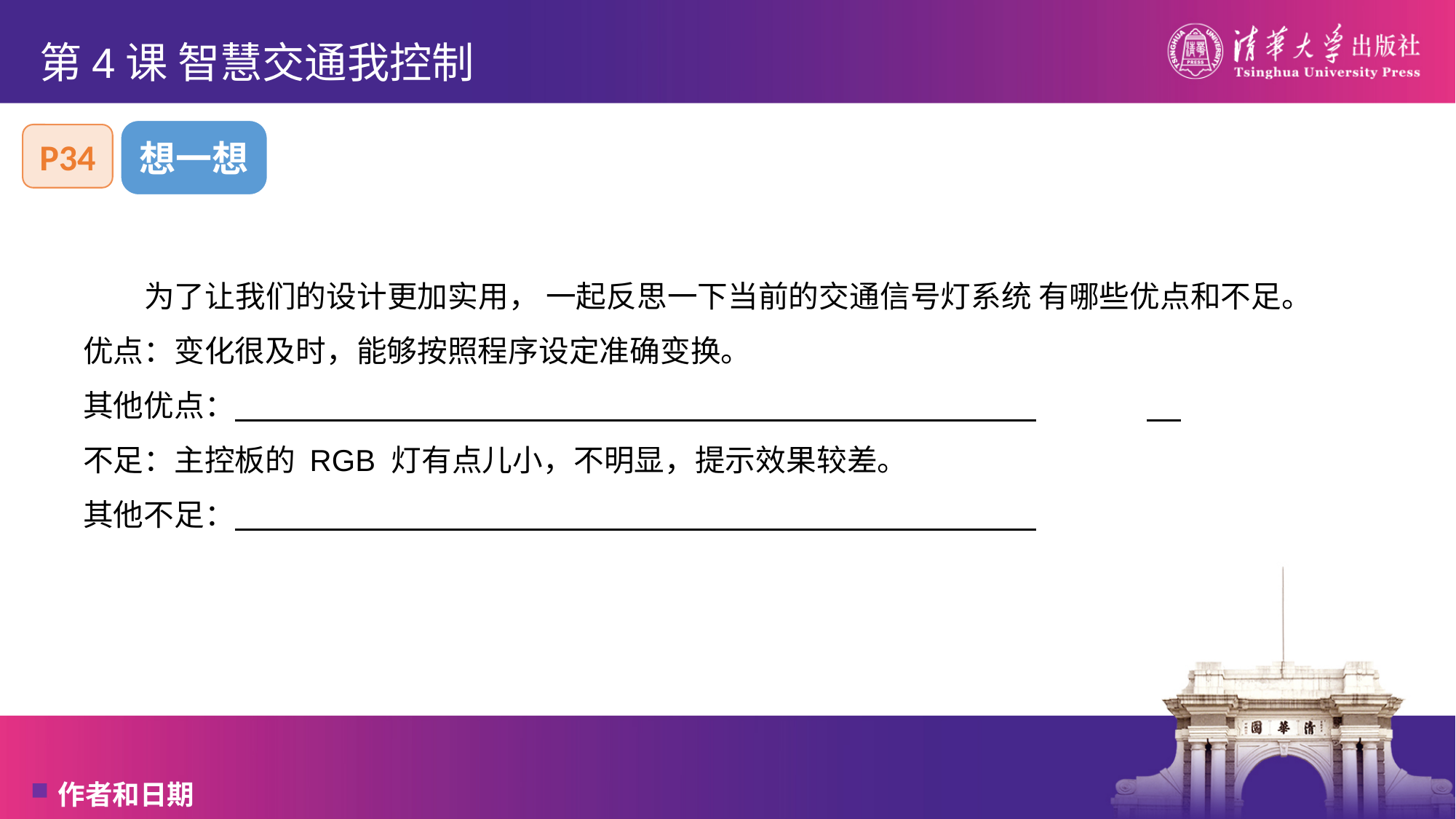

# 第4课 智慧交通我控制
想一想
P34
        为了让我们的设计更加实用， 一起反思一下当前的交通信号灯系统 有哪些优点和不足。
优点：变化很及时，能够按照程序设定准确变换。
其他优点：                                                                                                                       我
不足：主控板的 RGB 灯有点儿小，不明显，提示效果较差。
其他不足：                                                                                                                       我

作者和日期